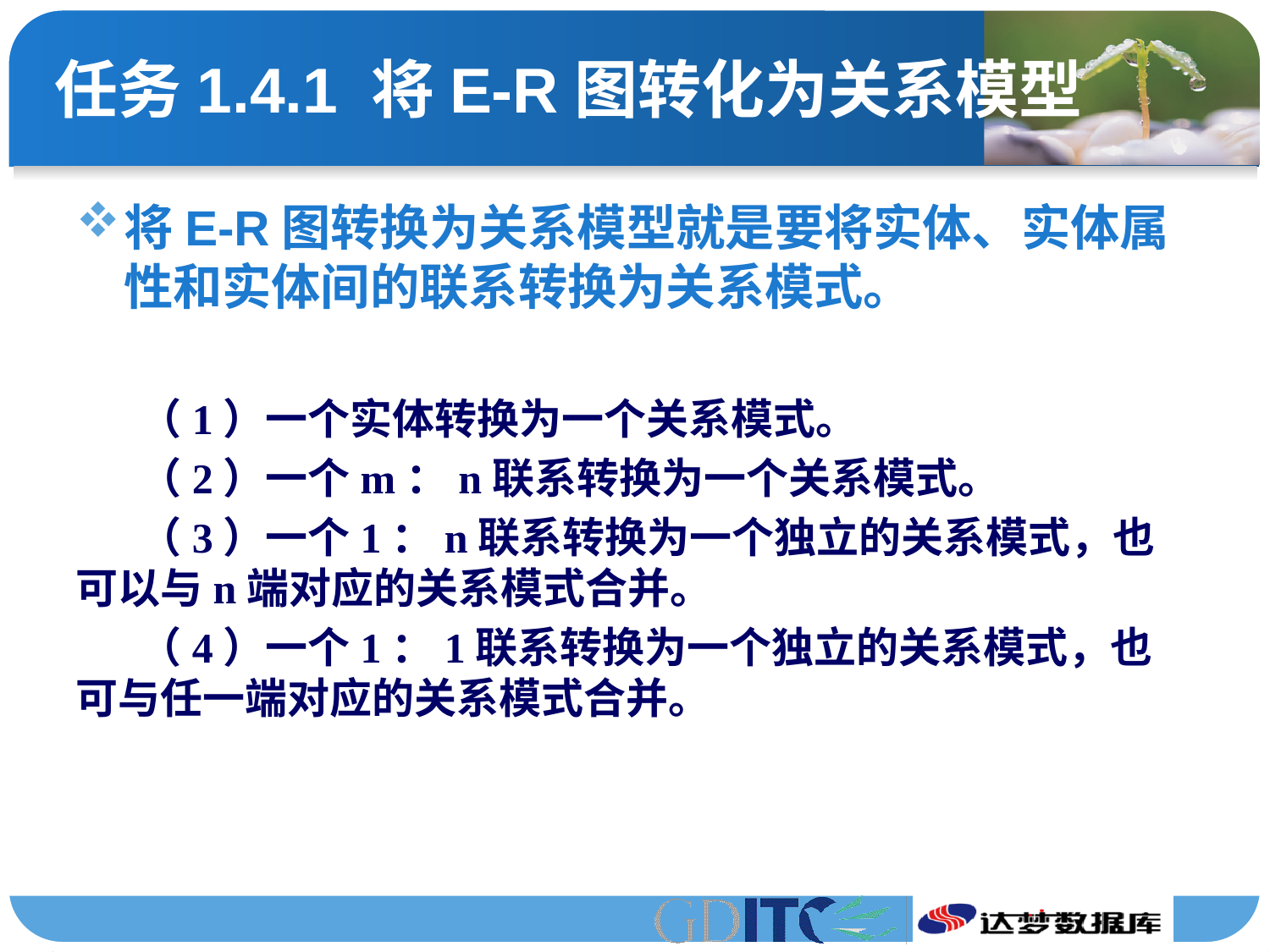

# 任务1.4.1 将E-R图转化为关系模型
将E-R图转换为关系模型就是要将实体、实体属性和实体间的联系转换为关系模式。

（1）一个实体转换为一个关系模式。
（2）一个m：n联系转换为一个关系模式。
（3）一个1：n联系转换为一个独立的关系模式，也可以与n端对应的关系模式合并。
（4）一个1：1联系转换为一个独立的关系模式，也可与任一端对应的关系模式合并。